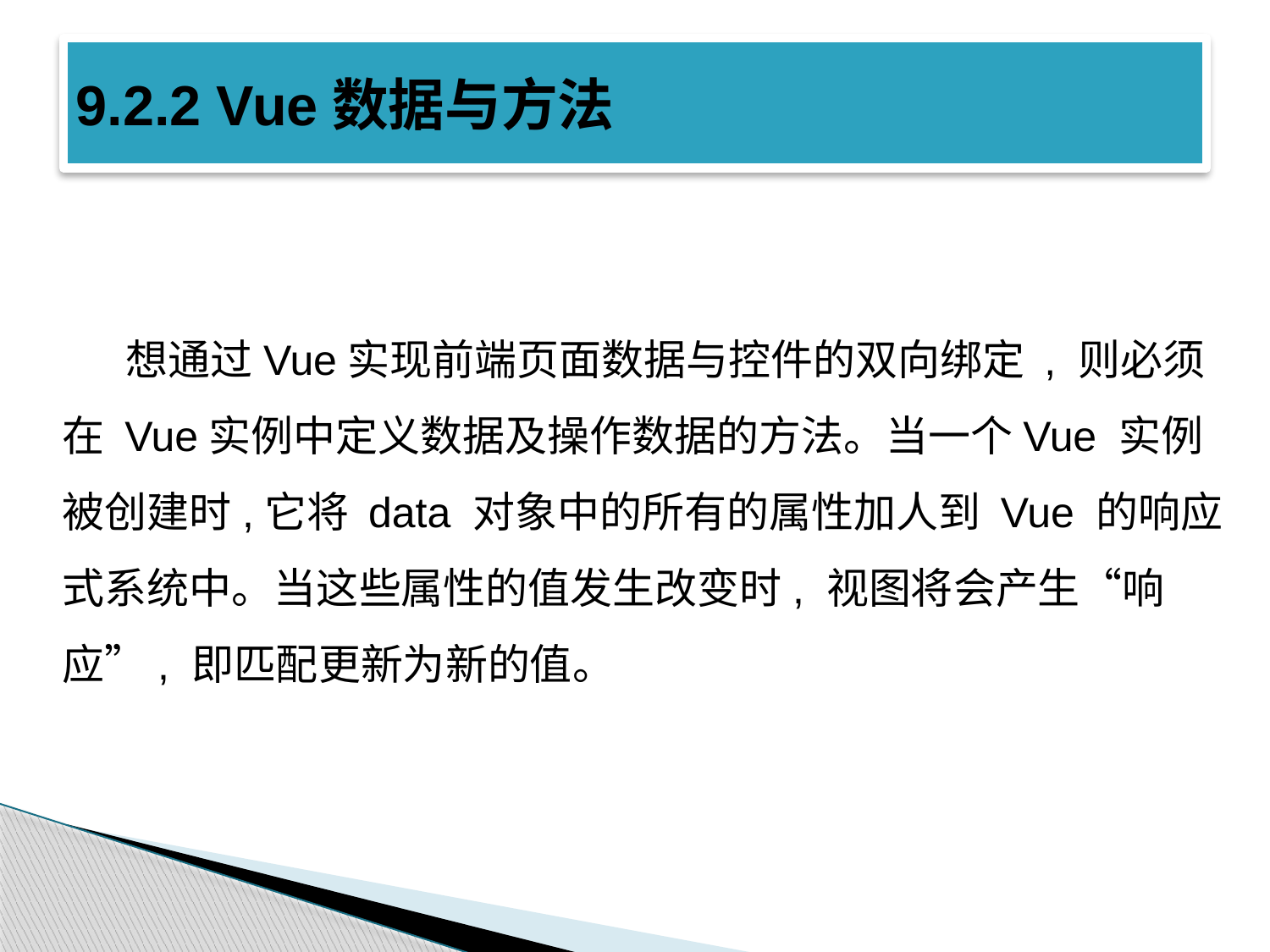

# 9.2.2 Vue数据与方法

想通过Vue实现前端页面数据与控件的双向绑定 , 则必须在 Vue实例中定义数据及操作数据的方法。当一个Vue 实例被创建时,它将 data 对象中的所有的属性加人到 Vue 的响应式系统中。当这些属性的值发生改变时, 视图将会产生“响应”, 即匹配更新为新的值。